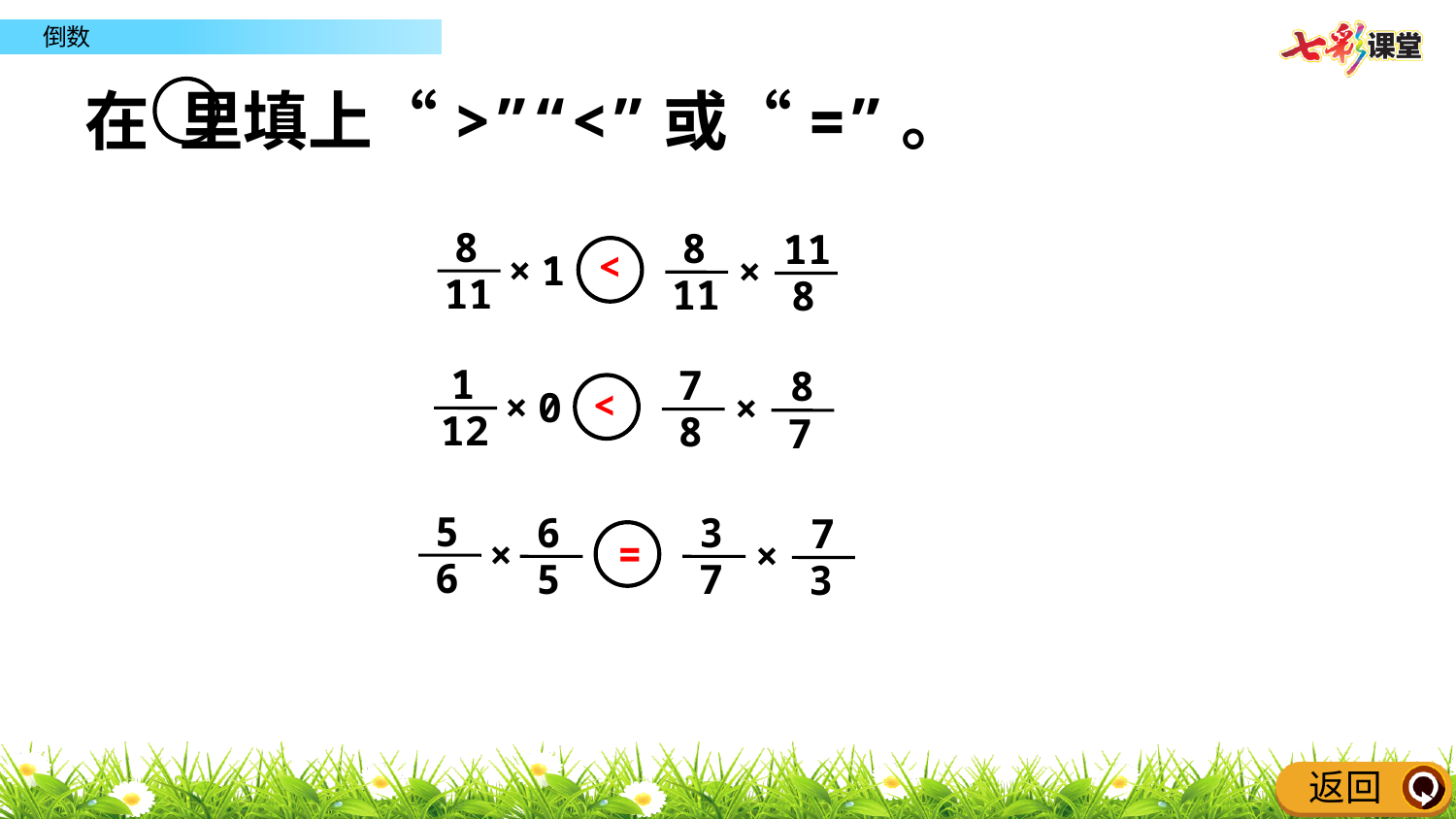

在  里填上“>”“<”或“=”。

8
11

8
11

11
8

<
×
1

×
1
12

7
8

8
7

<
×
0

×
5
6

6
5

3
7

7
3

=
×

×